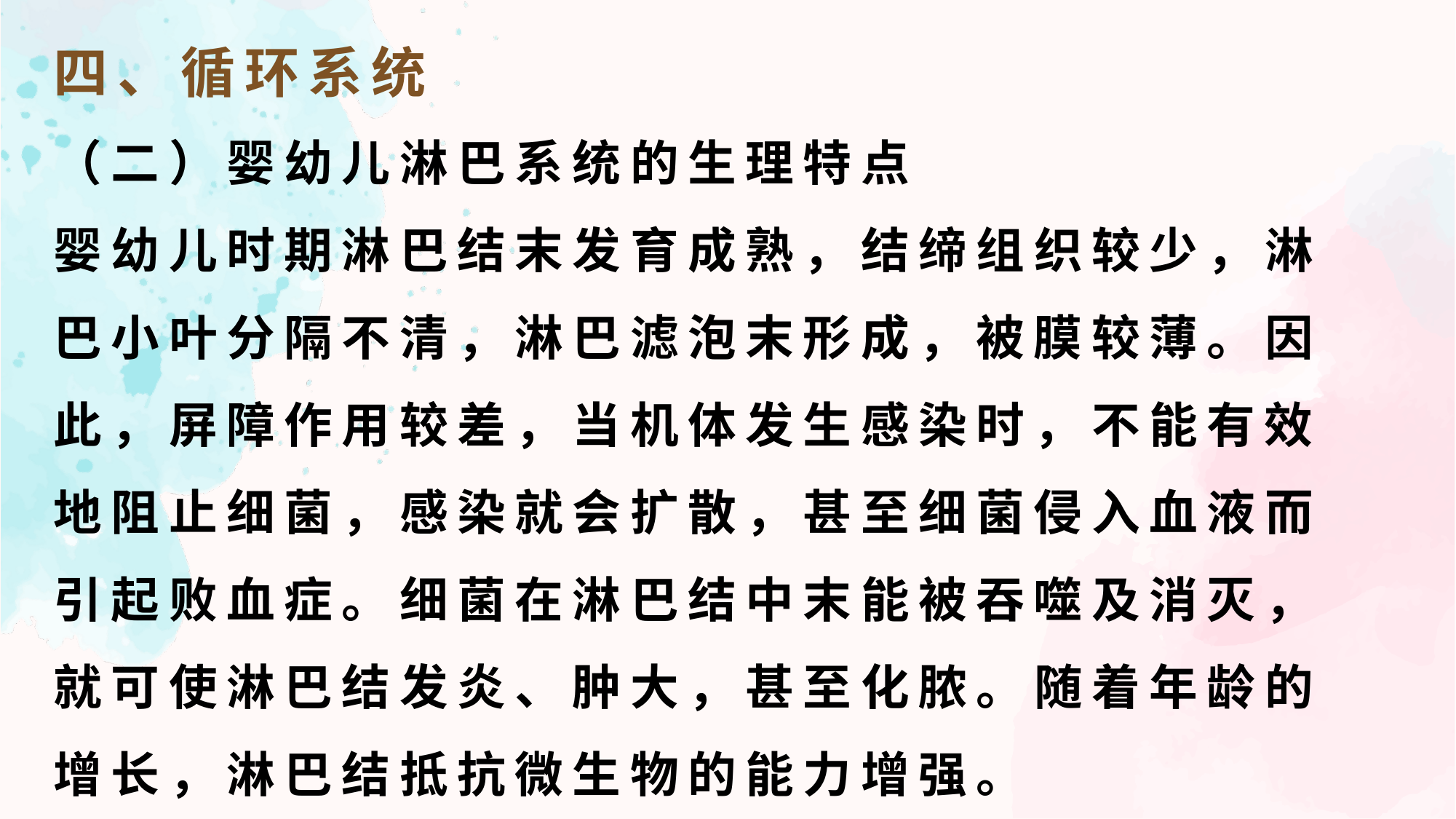

四、循环系统
（二）婴幼儿淋巴系统的生理特点
婴幼儿时期淋巴结末发育成熟，结缔组织较少，淋巴小叶分隔不清，淋巴滤泡末形成，被膜较薄。因此，屏障作用较差，当机体发生感染时，不能有效地阻止细菌，感染就会扩散，甚至细菌侵入血液而引起败血症。细菌在淋巴结中末能被吞噬及消灭，就可使淋巴结发炎、肿大，甚至化脓。随着年龄的增长，淋巴结抵抗微生物的能力增强。